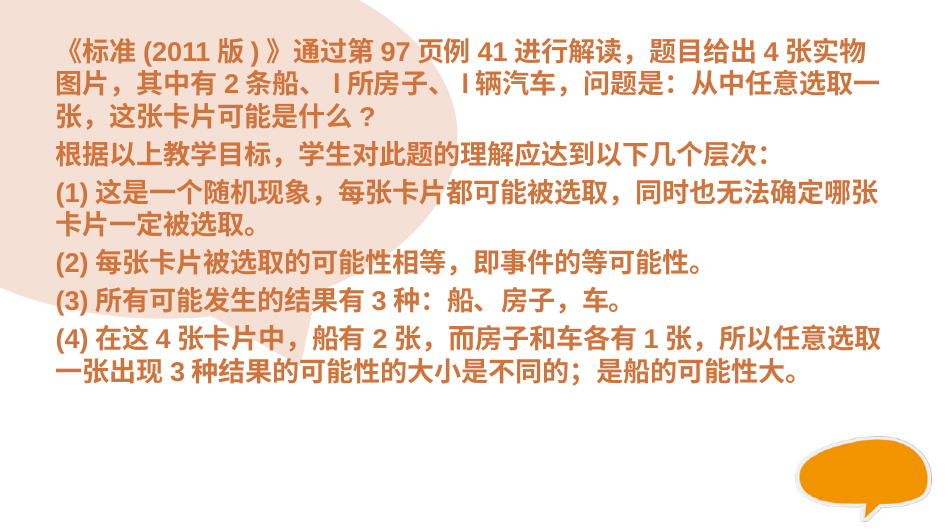

#
《标准(2011版)》通过第97页例41进行解读，题目给出4张实物图片，其中有2条船、l所房子、l辆汽车，问题是：从中任意选取一张，这张卡片可能是什么?
根据以上教学目标，学生对此题的理解应达到以下几个层次：
(1)这是一个随机现象，每张卡片都可能被选取，同时也无法确定哪张卡片一定被选取。
(2)每张卡片被选取的可能性相等，即事件的等可能性。
(3)所有可能发生的结果有3种：船、房子，车。
(4)在这4张卡片中，船有2张，而房子和车各有1张，所以任意选取一张出现3种结果的可能性的大小是不同的；是船的可能性大。